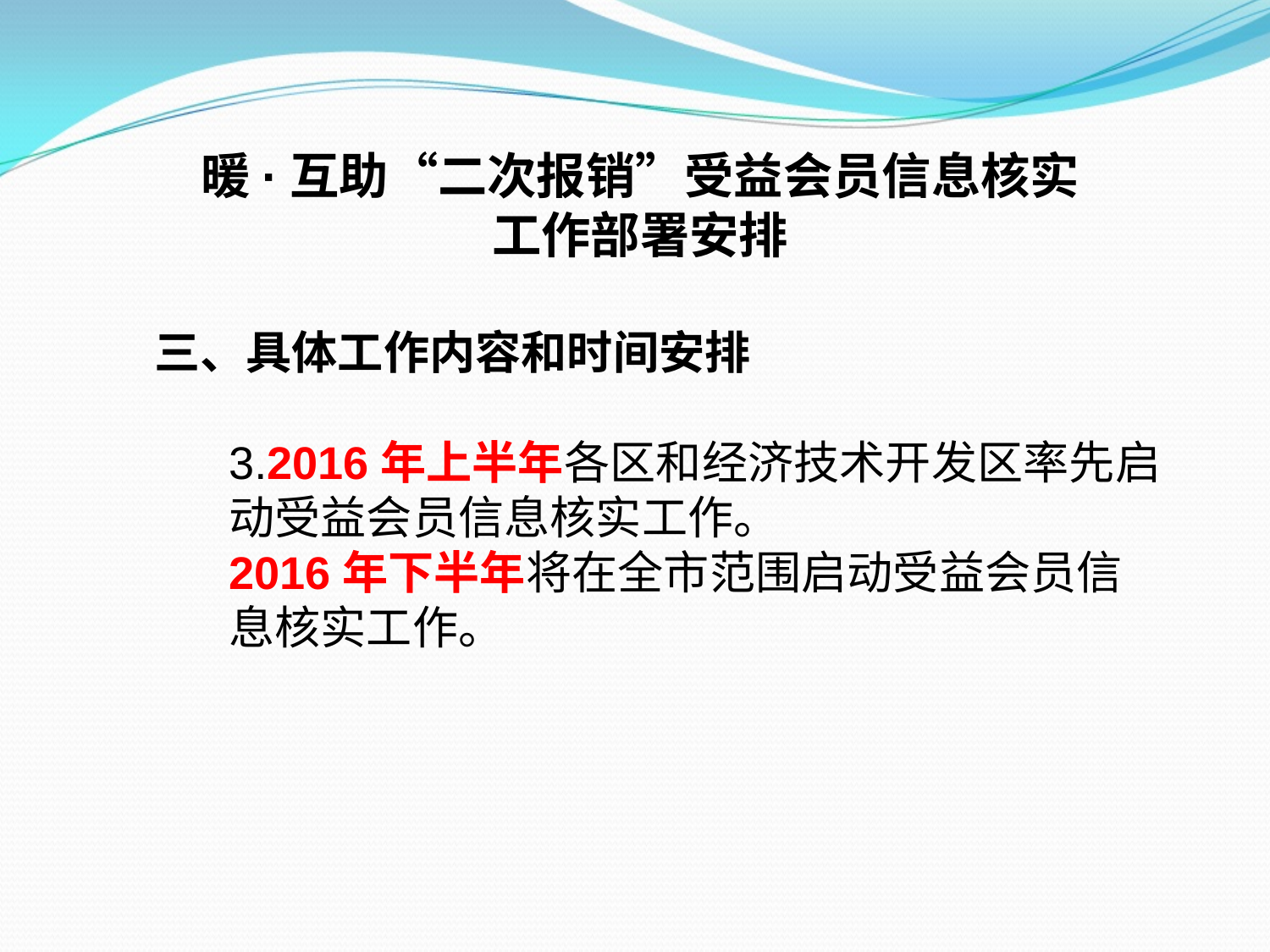

暖·互助“二次报销”受益会员信息核实
工作部署安排
    三、具体工作内容和时间安排

3.2016年上半年各区和经济技术开发区率先启动受益会员信息核实工作。
2016年下半年将在全市范围启动受益会员信息核实工作。